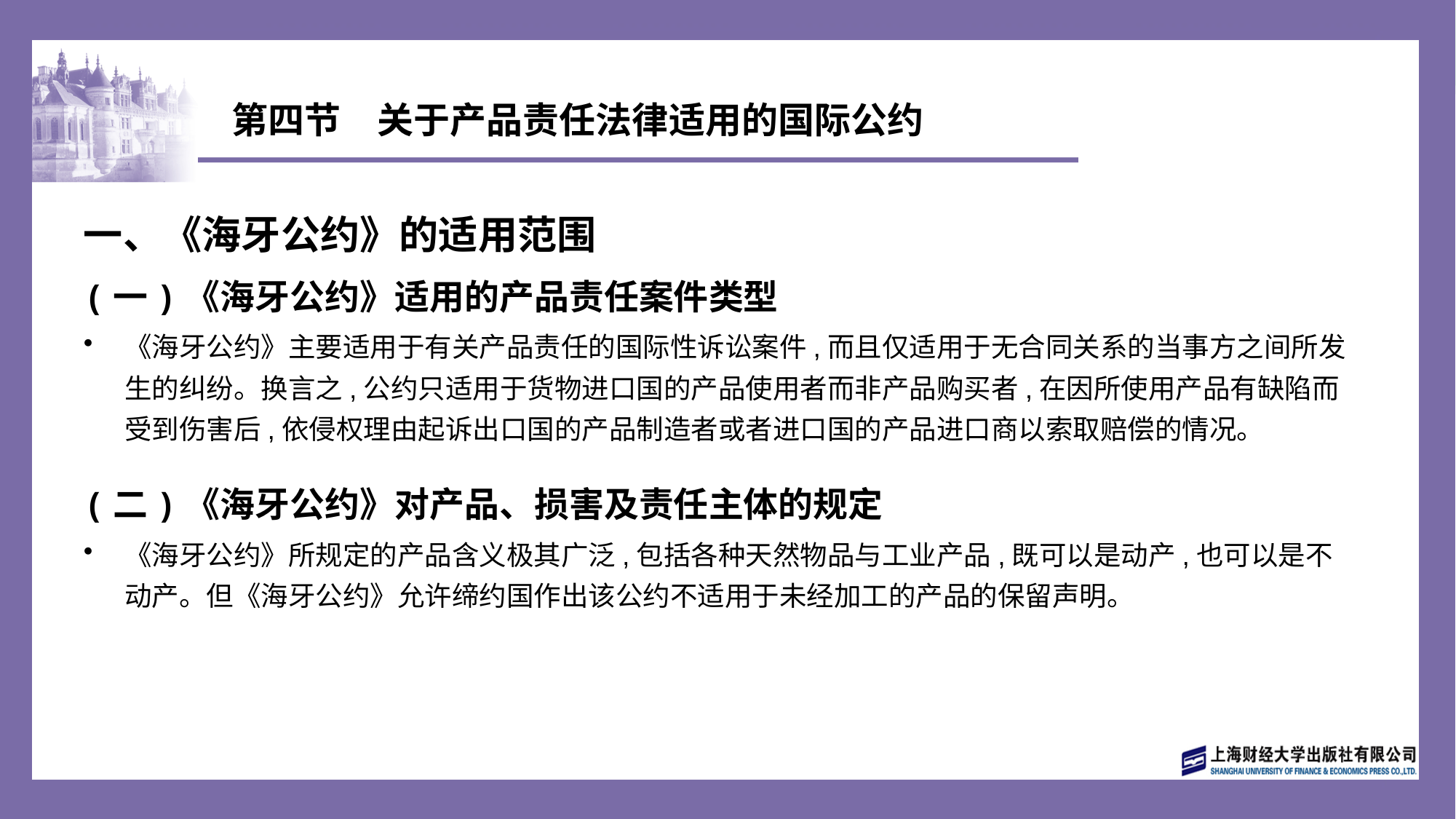

# 第四节　关于产品责任法律适用的国际公约
一、《海牙公约》的适用范围
(一)《海牙公约》适用的产品责任案件类型
《海牙公约》主要适用于有关产品责任的国际性诉讼案件,而且仅适用于无合同关系的当事方之间所发生的纠纷。换言之,公约只适用于货物进口国的产品使用者而非产品购买者,在因所使用产品有缺陷而受到伤害后,依侵权理由起诉出口国的产品制造者或者进口国的产品进口商以索取赔偿的情况。
(二)《海牙公约》对产品、损害及责任主体的规定
《海牙公约》所规定的产品含义极其广泛,包括各种天然物品与工业产品,既可以是动产,也可以是不动产。但《海牙公约》允许缔约国作出该公约不适用于未经加工的产品的保留声明。